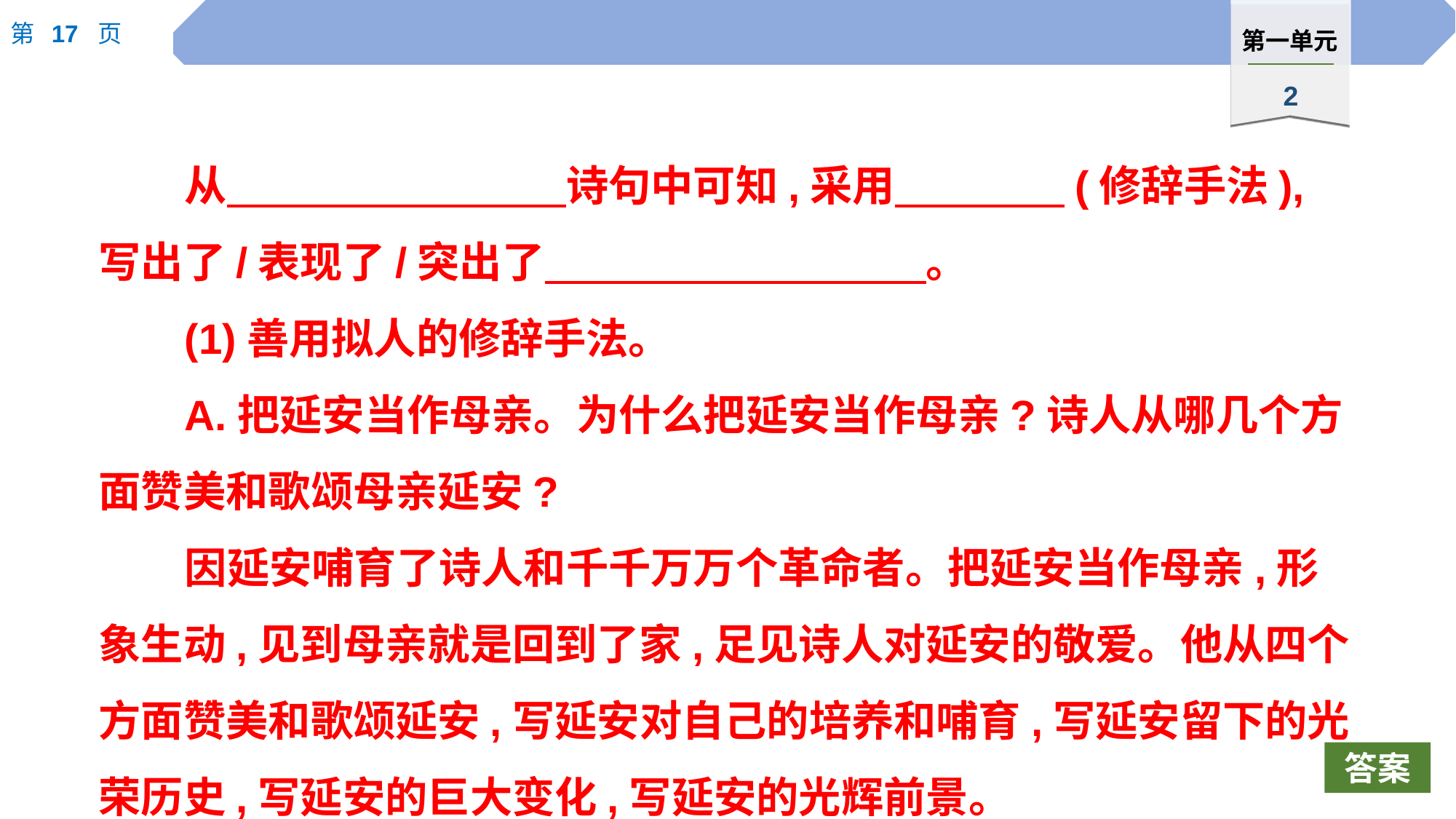

从　　　　　　　　诗句中可知,采用　　　　(修辞手法),写出了/表现了/突出了　　　　　　　　　。
(1)善用拟人的修辞手法。
A.把延安当作母亲。为什么把延安当作母亲?诗人从哪几个方面赞美和歌颂母亲延安?
因延安哺育了诗人和千千万万个革命者。把延安当作母亲,形象生动,见到母亲就是回到了家,足见诗人对延安的敬爱。他从四个方面赞美和歌颂延安,写延安对自己的培养和哺育,写延安留下的光荣历史,写延安的巨大变化,写延安的光辉前景。
答案